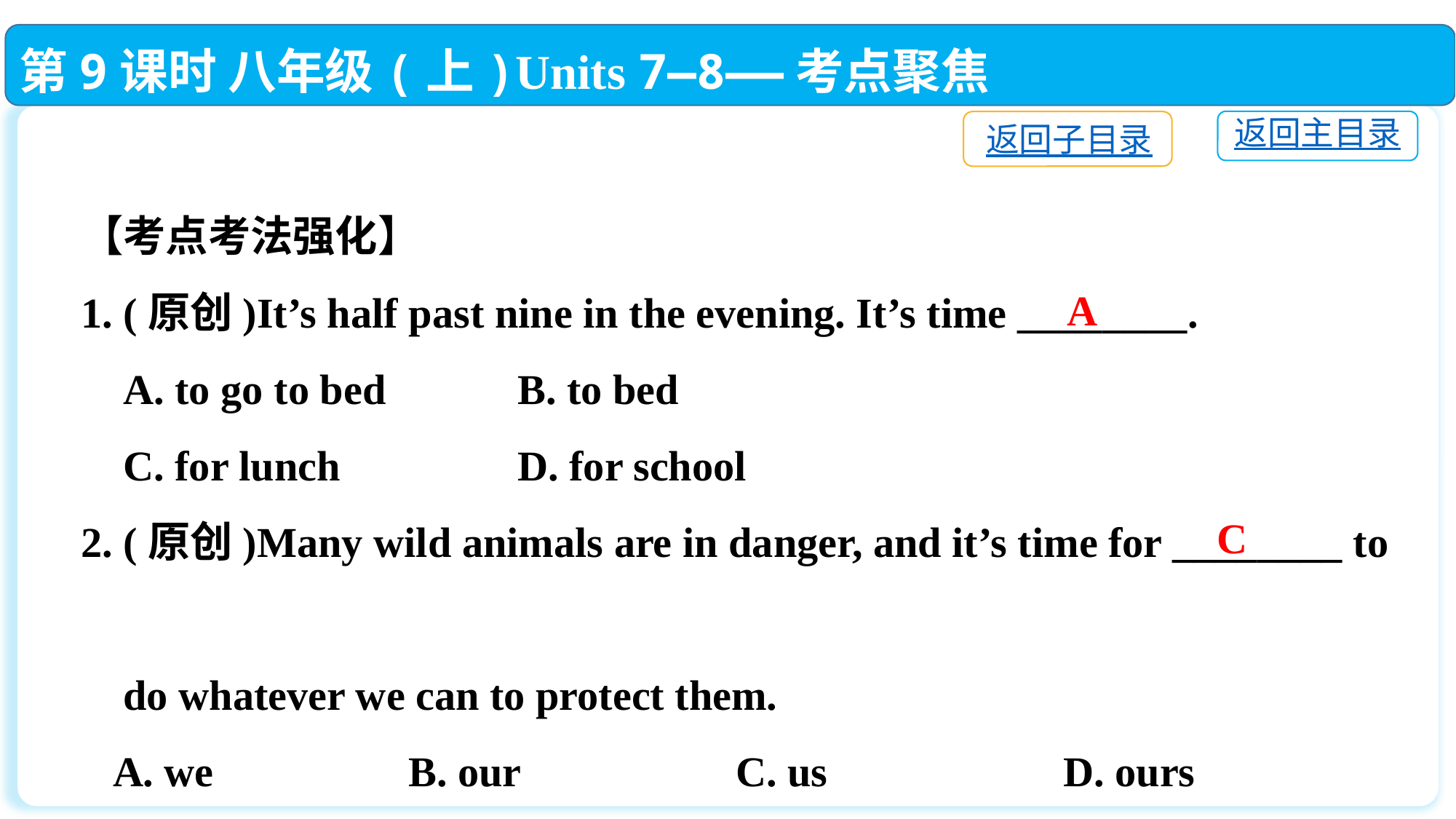

第9课时 八年级(上)Units 7—8——考点聚焦

返回主目录

返回子目录
【考点考法强化】
1. (原创)It’s half past nine in the evening. It’s time ________.
    A. to go to bed		B. to bed
    C. for lunch		D. for school
2. (原创)Many wild animals are in danger, and it’s time for ________ to
    do whatever we can to protect them.
   A. we		B. our		C. us			D. ours
A
C